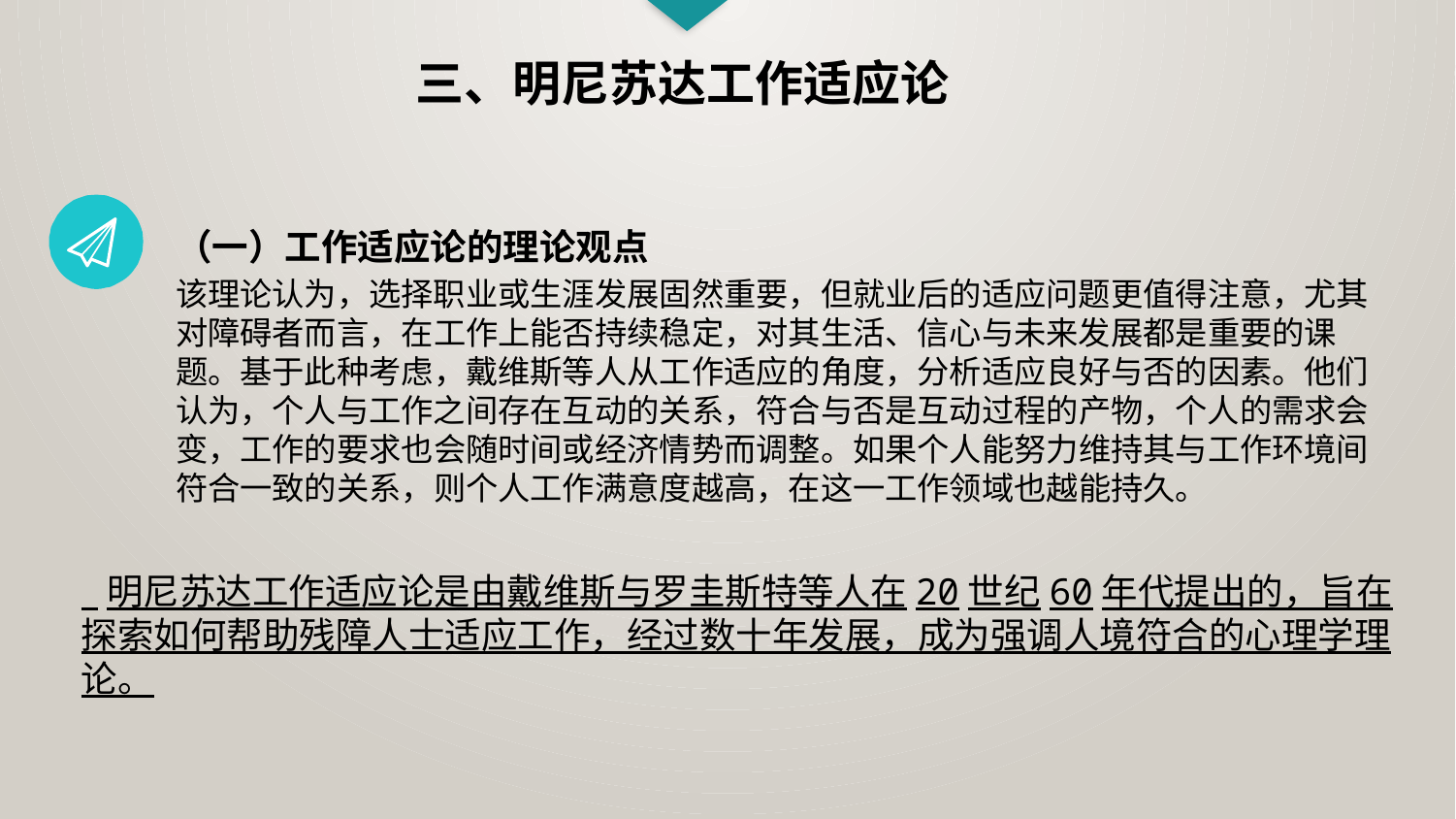

三、明尼苏达工作适应论

（一）工作适应论的理论观点

该理论认为，选择职业或生涯发展固然重要，但就业后的适应问题更值得注意，尤其对障碍者而言，在工作上能否持续稳定，对其生活、信心与未来发展都是重要的课题。基于此种考虑，戴维斯等人从工作适应的角度，分析适应良好与否的因素。他们认为，个人与工作之间存在互动的关系，符合与否是互动过程的产物，个人的需求会变，工作的要求也会随时间或经济情势而调整。如果个人能努力维持其与工作环境间符合一致的关系，则个人工作满意度越高，在这一工作领域也越能持久。
  明尼苏达工作适应论是由戴维斯与罗圭斯特等人在20世纪60年代提出的，旨在探索如何帮助残障人士适应工作，经过数十年发展，成为强调人境符合的心理学理论。
56